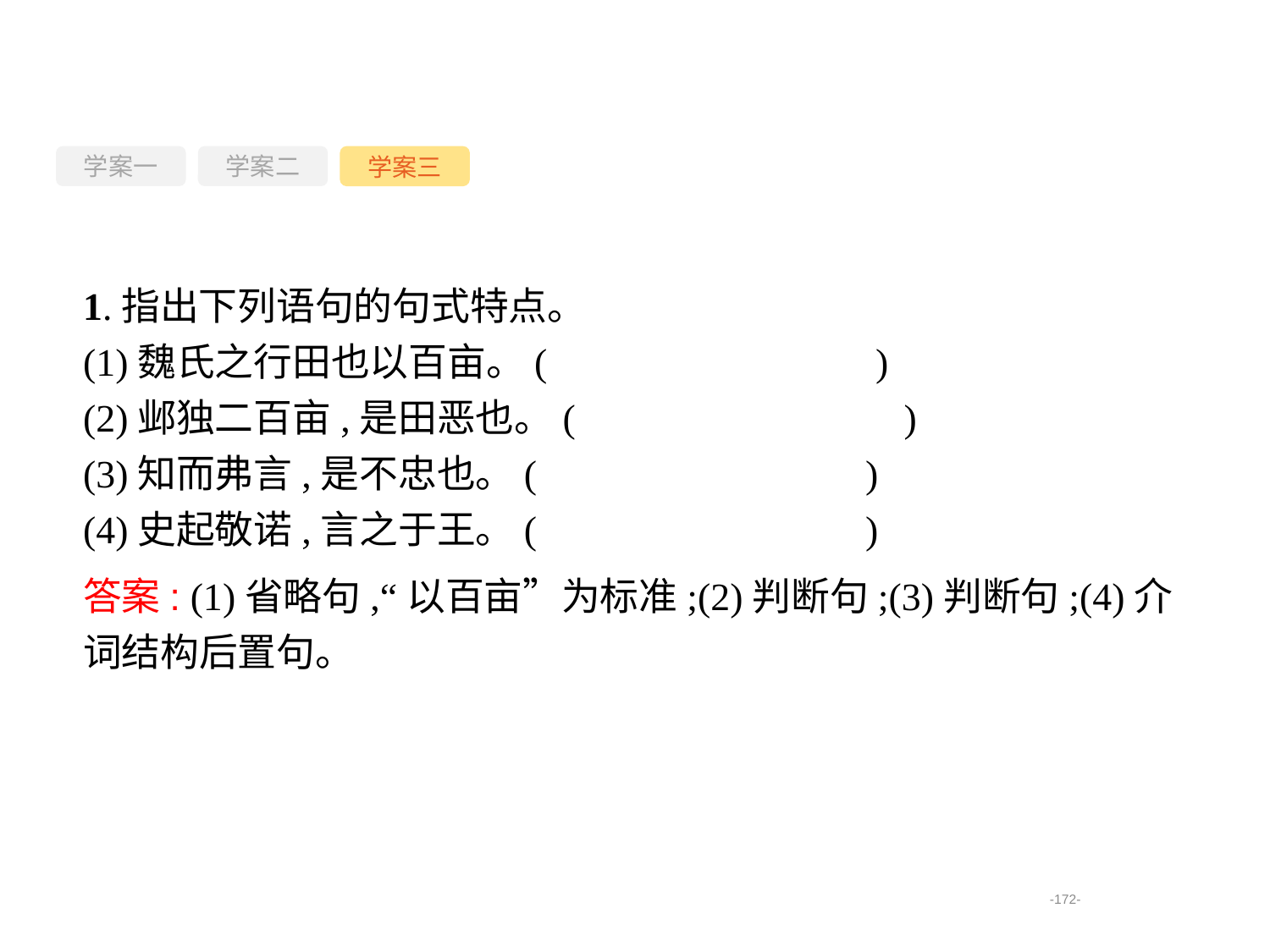

学案一
学案三
学案二
1.指出下列语句的句式特点。
(1)魏氏之行田也以百亩。(　　　　　　　　)
(2)邺独二百亩,是田恶也。(　　　　　　　　)
(3)知而弗言,是不忠也。(　　　　　　　　)
(4)史起敬诺,言之于王。(　　　　　　　　)
答案: (1)省略句,“以百亩”为标准;(2)判断句;(3)判断句;(4)介词结构后置句。
-172-